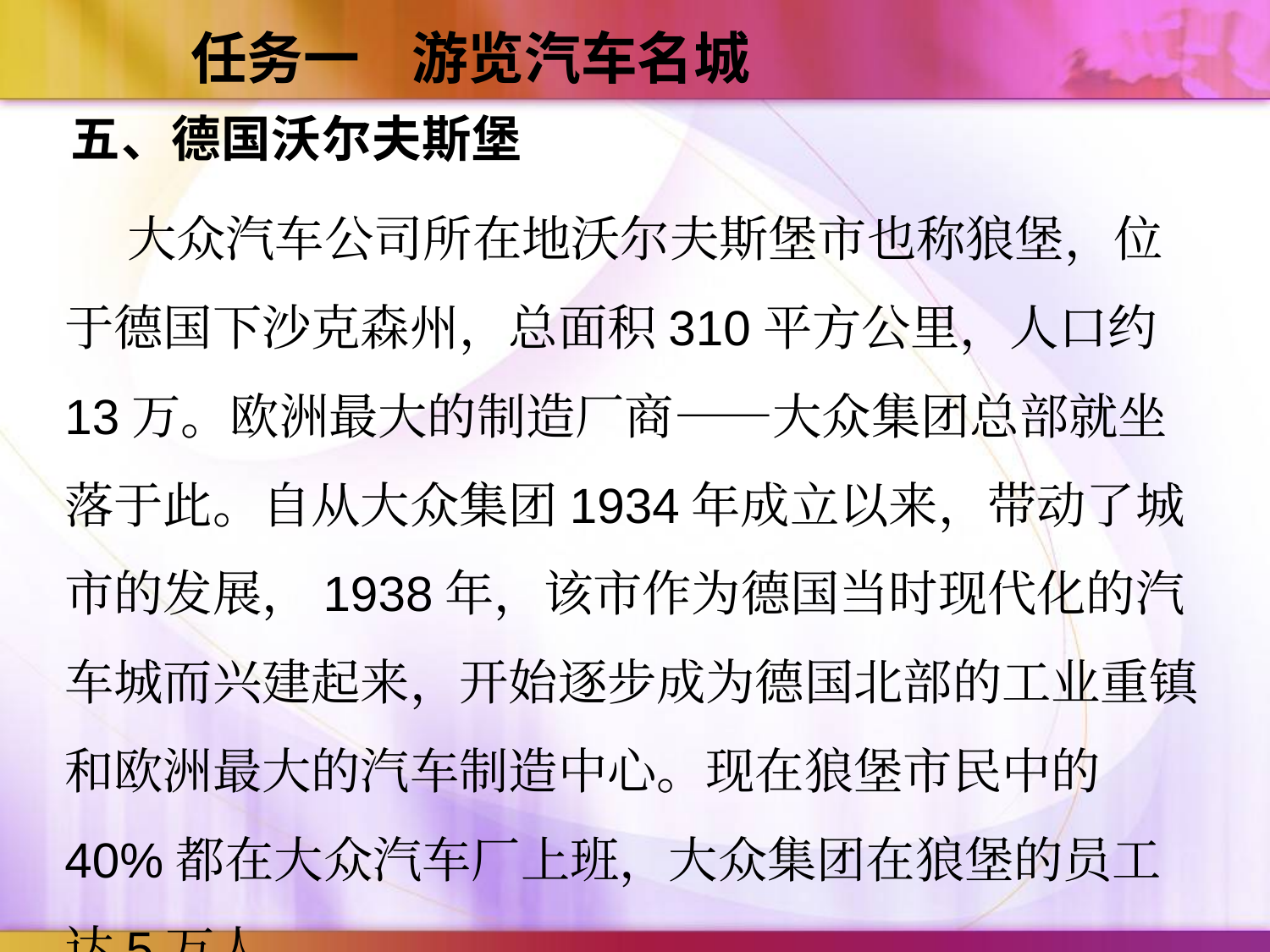

任务一    游览汽车名城
五、德国沃尔夫斯堡
    大众汽车公司所在地沃尔夫斯堡市也称狼堡，位于德国下沙克森州，总面积310平方公里，人口约13万。欧洲最大的制造厂商——大众集团总部就坐落于此。自从大众集团1934年成立以来，带动了城市的发展，1938年，该市作为德国当时现代化的汽车城而兴建起来，开始逐步成为德国北部的工业重镇和欧洲最大的汽车制造中心。现在狼堡市民中的40%都在大众汽车厂上班，大众集团在狼堡的员工达5万人。